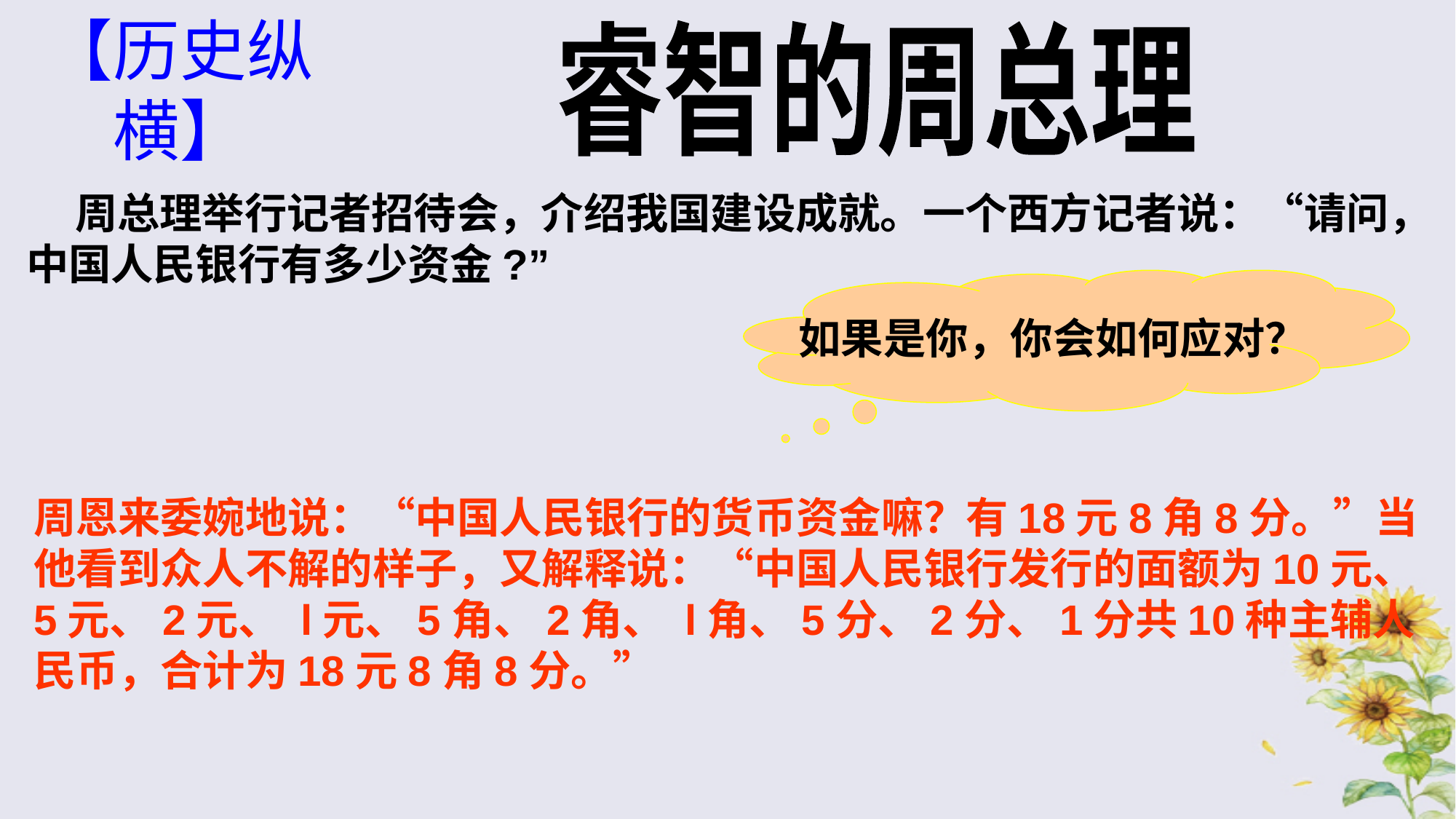

【历史纵横】
睿智的周总理
    周总理举行记者招待会，介绍我国建设成就。一个西方记者说：“请问，中国人民银行有多少资金?”
如果是你，你会如何应对？
周恩来委婉地说：“中国人民银行的货币资金嘛？有18元8角8分。”当他看到众人不解的样子，又解释说：“中国人民银行发行的面额为10元、5元、2元、 l元、5角、2角、 l角、5分、2分、1分共10种主辅人民币，合计为18元8角8分。”